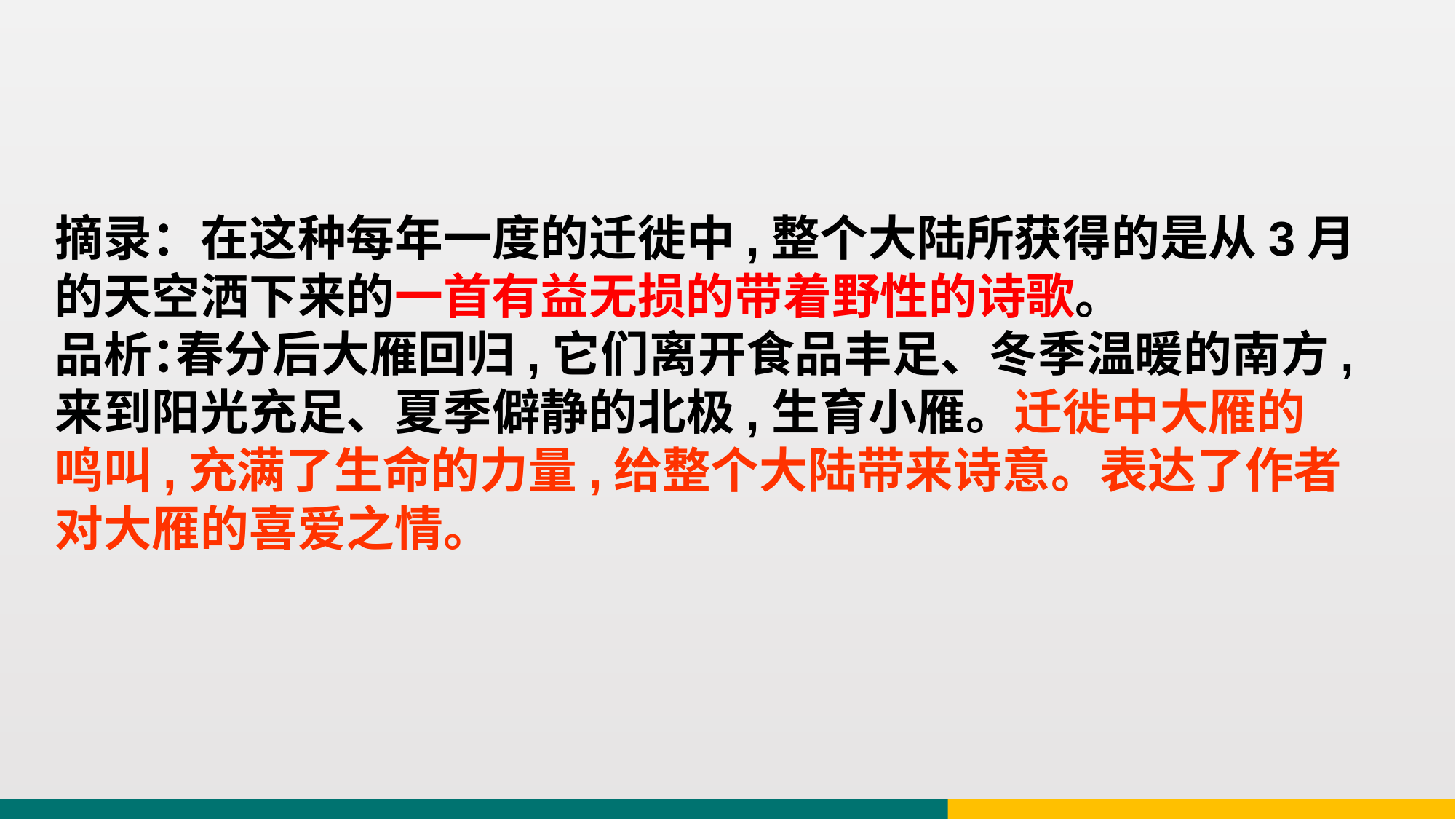

摘录：在这种每年一度的迁徙中,整个大陆所获得的是从3月的天空洒下来的一首有益无损的带着野性的诗歌。
品析：

          春分后大雁回归,它们离开食品丰足、冬季温暖的南方,来到阳光充足、夏季僻静的北极,生育小雁。迁徙中大雁的鸣叫,充满了生命的力量,给整个大陆带来诗意。表达了作者对大雁的喜爱之情。